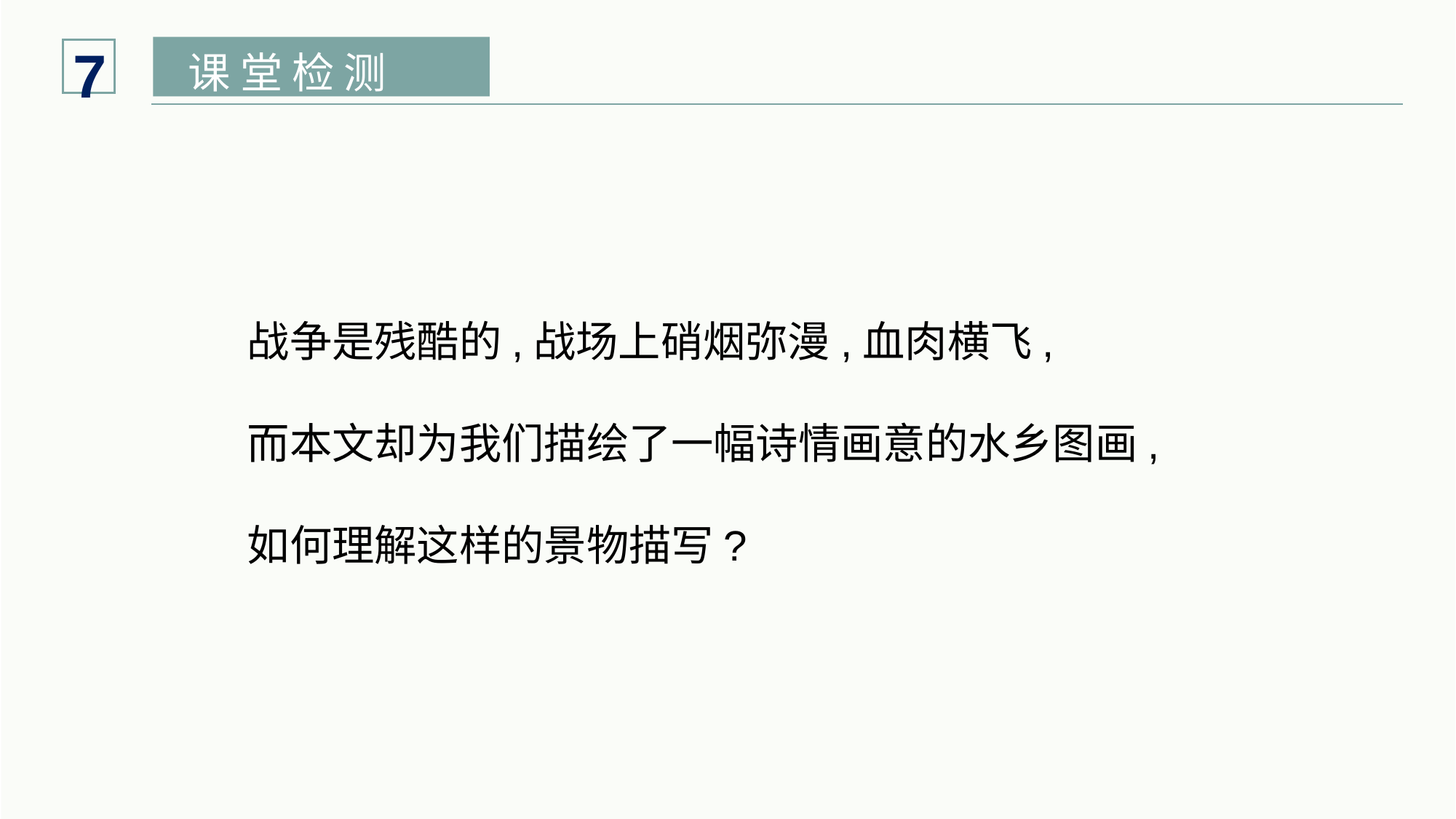

7
课 堂 检 测

战争是残酷的,战场上硝烟弥漫,血肉横飞,

而本文却为我们描绘了一幅诗情画意的水乡图画,

如何理解这样的景物描写?